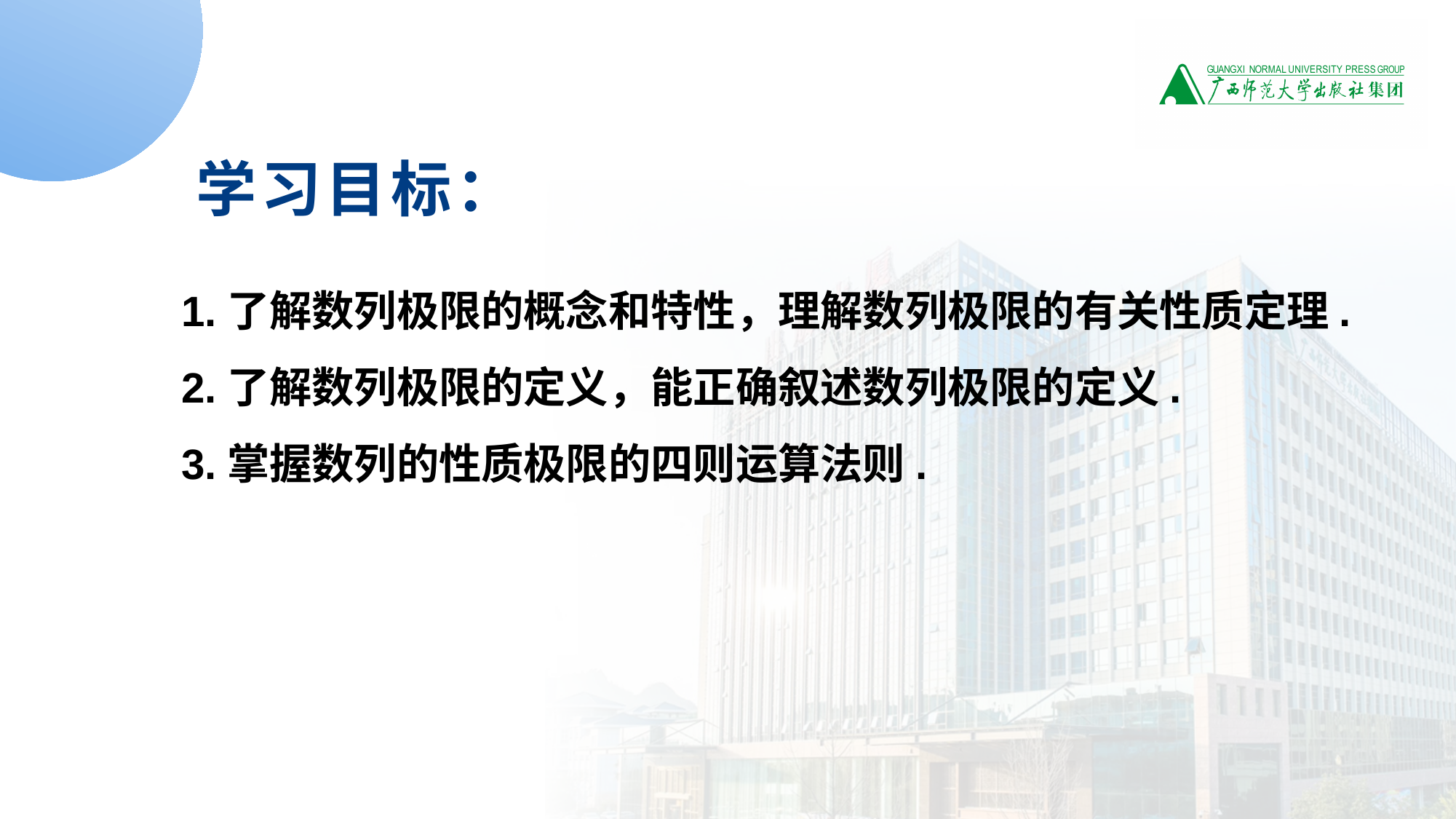

学习目标：
1.了解数列极限的概念和特性，理解数列极限的有关性质定理.
2.了解数列极限的定义，能正确叙述数列极限的定义.
3.掌握数列的性质极限的四则运算法则.